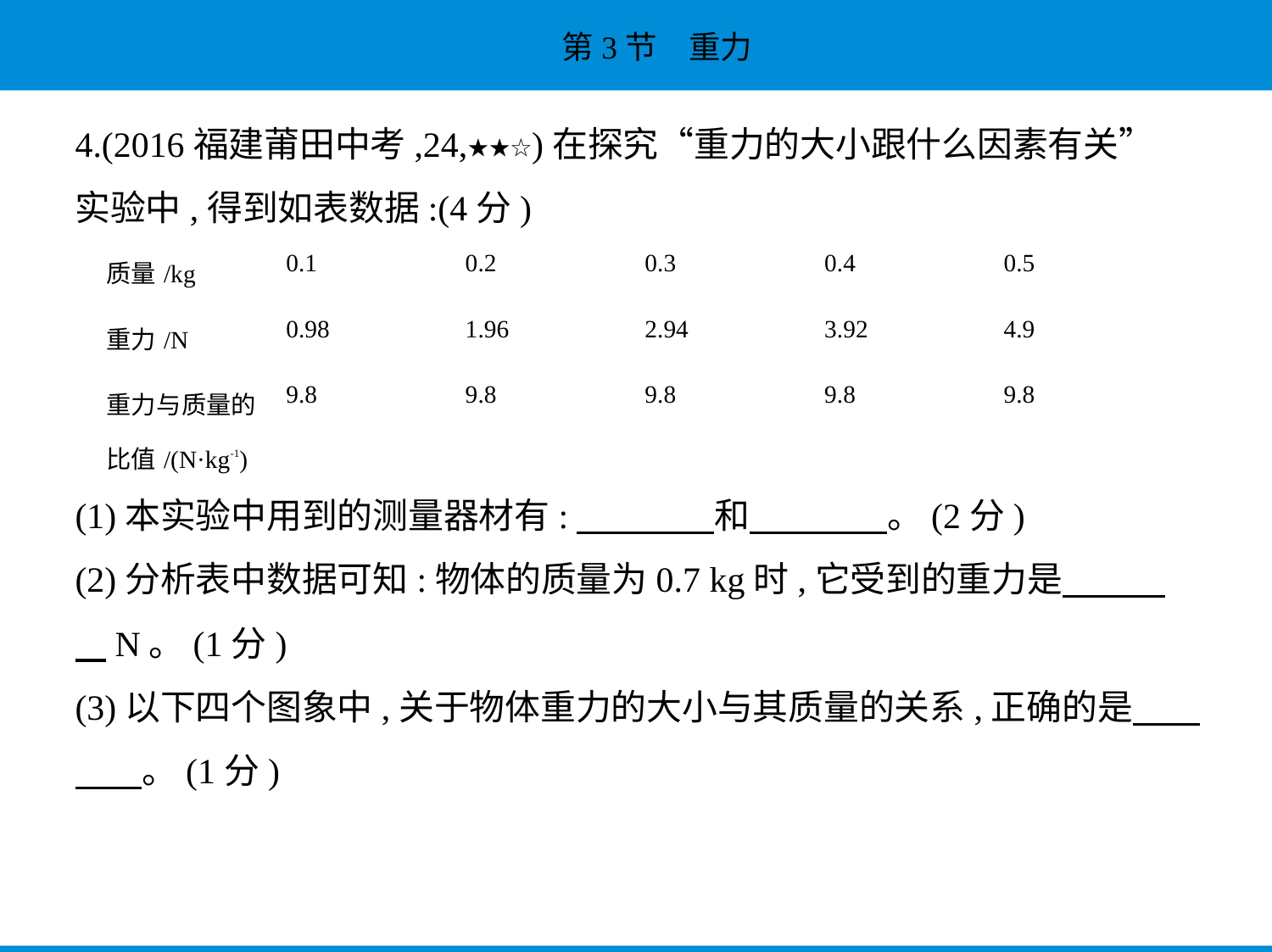

4.(2016福建莆田中考,24,★★☆)在探究“重力的大小跟什么因素有关”
实验中,得到如表数据:(4分)
| 质量/kg | 0.1 | 0.2 | 0.3 | 0.4 | 0.5 |
| --- | --- | --- | --- | --- | --- |
| 重力/N | 0.98 | 1.96 | 2.94 | 3.92 | 4.9 |
| 重力与质量的 比值/(N·kg-1) | 9.8 | 9.8 | 9.8 | 9.8 | 9.8 |
(1)本实验中用到的测量器材有:　　　    和　　　    。(2分)
(2)分析表中数据可知:物体的质量为0.7 kg时,它受到的重力是　　    
    N。(1分)
(3)以下四个图象中,关于物体重力的大小与其质量的关系,正确的是　    
　    。(1分)